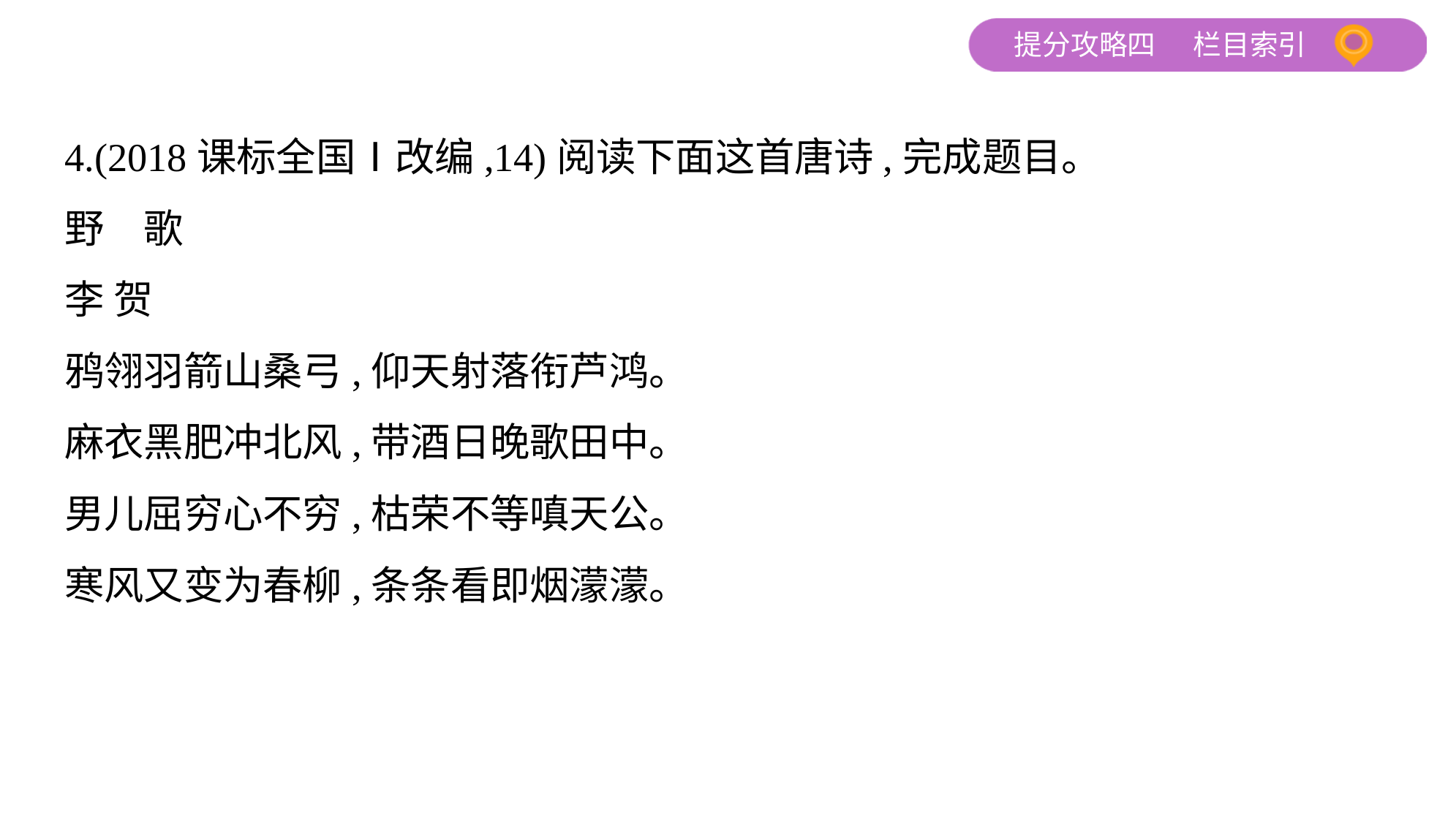

4.(2018课标全国Ⅰ改编,14)阅读下面这首唐诗,完成题目。
野　歌
李 贺
鸦翎羽箭山桑弓,仰天射落衔芦鸿。
麻衣黑肥冲北风,带酒日晚歌田中。
男儿屈穷心不穷,枯荣不等嗔天公。
寒风又变为春柳,条条看即烟濛濛。